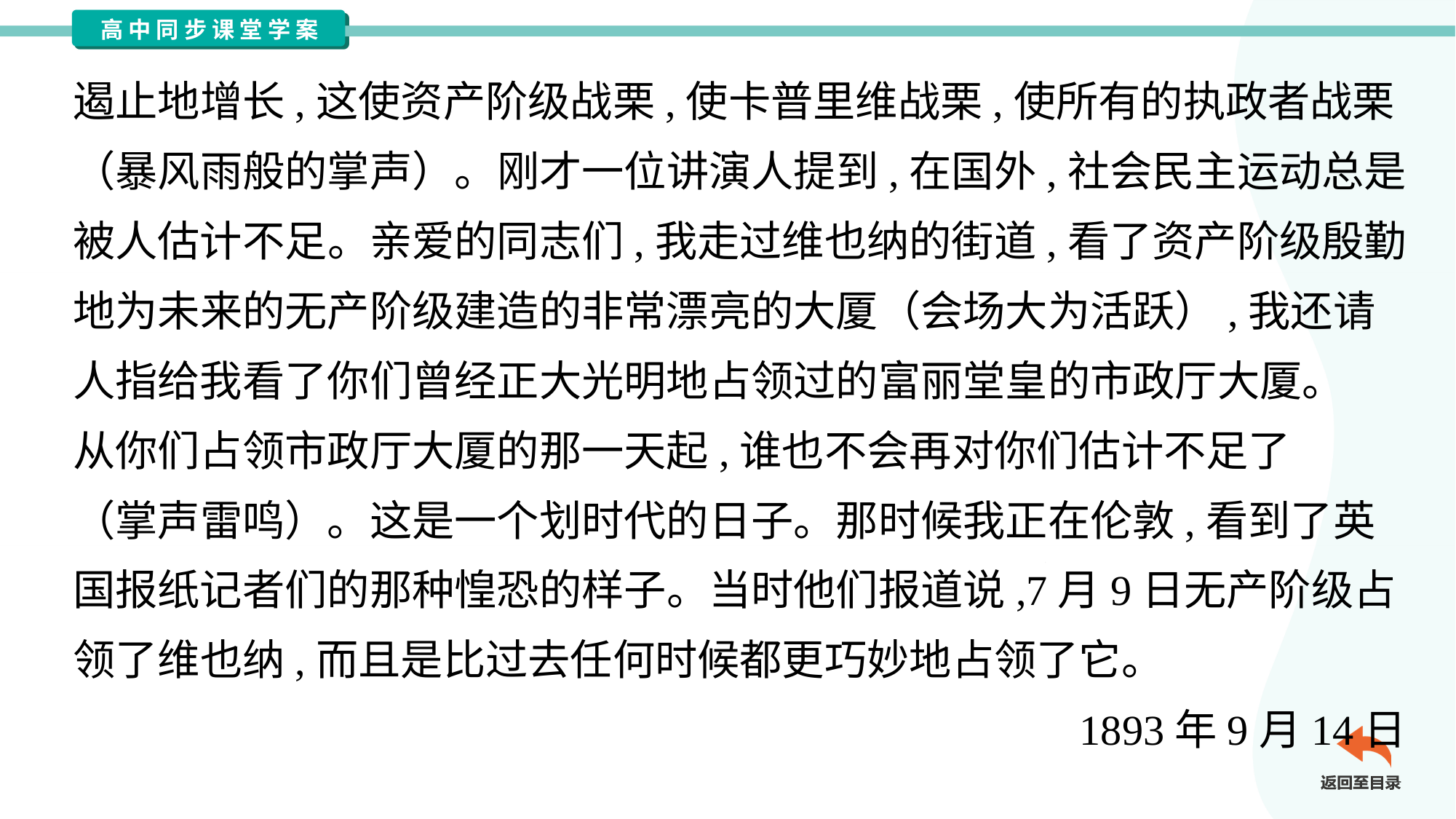

遏止地增长,这使资产阶级战栗,使卡普里维战栗,使所有的执政者战栗
（暴风雨般的掌声）。刚才一位讲演人提到,在国外,社会民主运动总是
被人估计不足。亲爱的同志们,我走过维也纳的街道,看了资产阶级殷勤
地为未来的无产阶级建造的非常漂亮的大厦（会场大为活跃）,我还请
人指给我看了你们曾经正大光明地占领过的富丽堂皇的市政厅大厦。
从你们占领市政厅大厦的那一天起,谁也不会再对你们估计不足了
（掌声雷鸣）。这是一个划时代的日子。那时候我正在伦敦,看到了英
国报纸记者们的那种惶恐的样子。当时他们报道说,7月9日无产阶级占
领了维也纳,而且是比过去任何时候都更巧妙地占领了它。
1893年9月14日